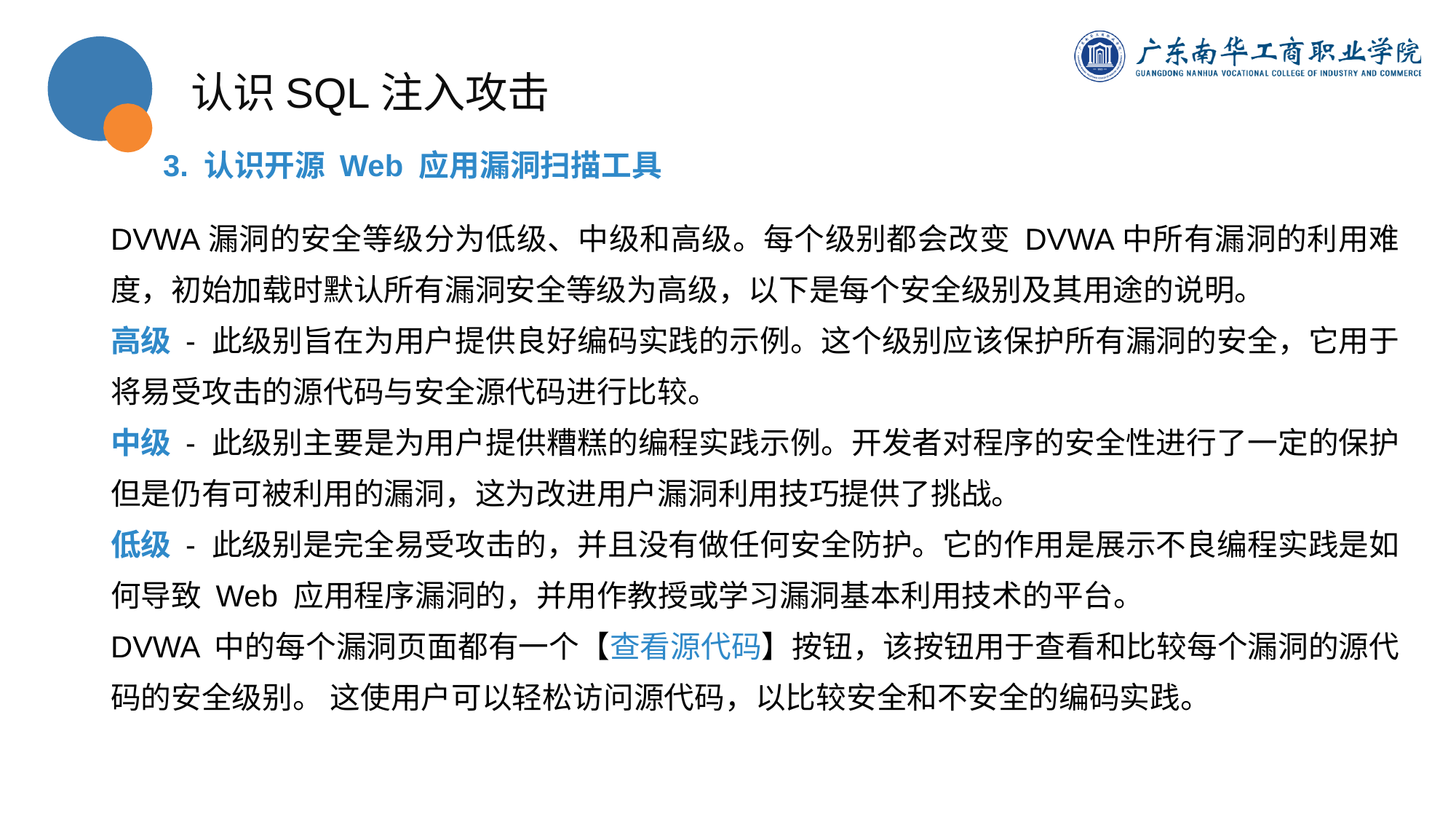

认识SQL注入攻击

3. 认识开源 Web 应用漏洞扫描工具
DVWA漏洞的安全等级分为低级、中级和高级。每个级别都会改变 DVWA中所有漏洞的利用难度，初始加载时默认所有漏洞安全等级为高级，以下是每个安全级别及其用途的说明。
高级 - 此级别旨在为用户提供良好编码实践的示例。这个级别应该保护所有漏洞的安全，它用于将易受攻击的源代码与安全源代码进行比较。
中级 - 此级别主要是为用户提供糟糕的编程实践示例。开发者对程序的安全性进行了一定的保护但是仍有可被利用的漏洞，这为改进用户漏洞利用技巧提供了挑战。
低级 - 此级别是完全易受攻击的，并且没有做任何安全防护。它的作用是展示不良编程实践是如何导致 Web 应用程序漏洞的，并用作教授或学习漏洞基本利用技术的平台。
DVWA 中的每个漏洞页面都有一个【查看源代码】按钮，该按钮用于查看和比较每个漏洞的源代码的安全级别。 这使用户可以轻松访问源代码，以比较安全和不安全的编码实践。